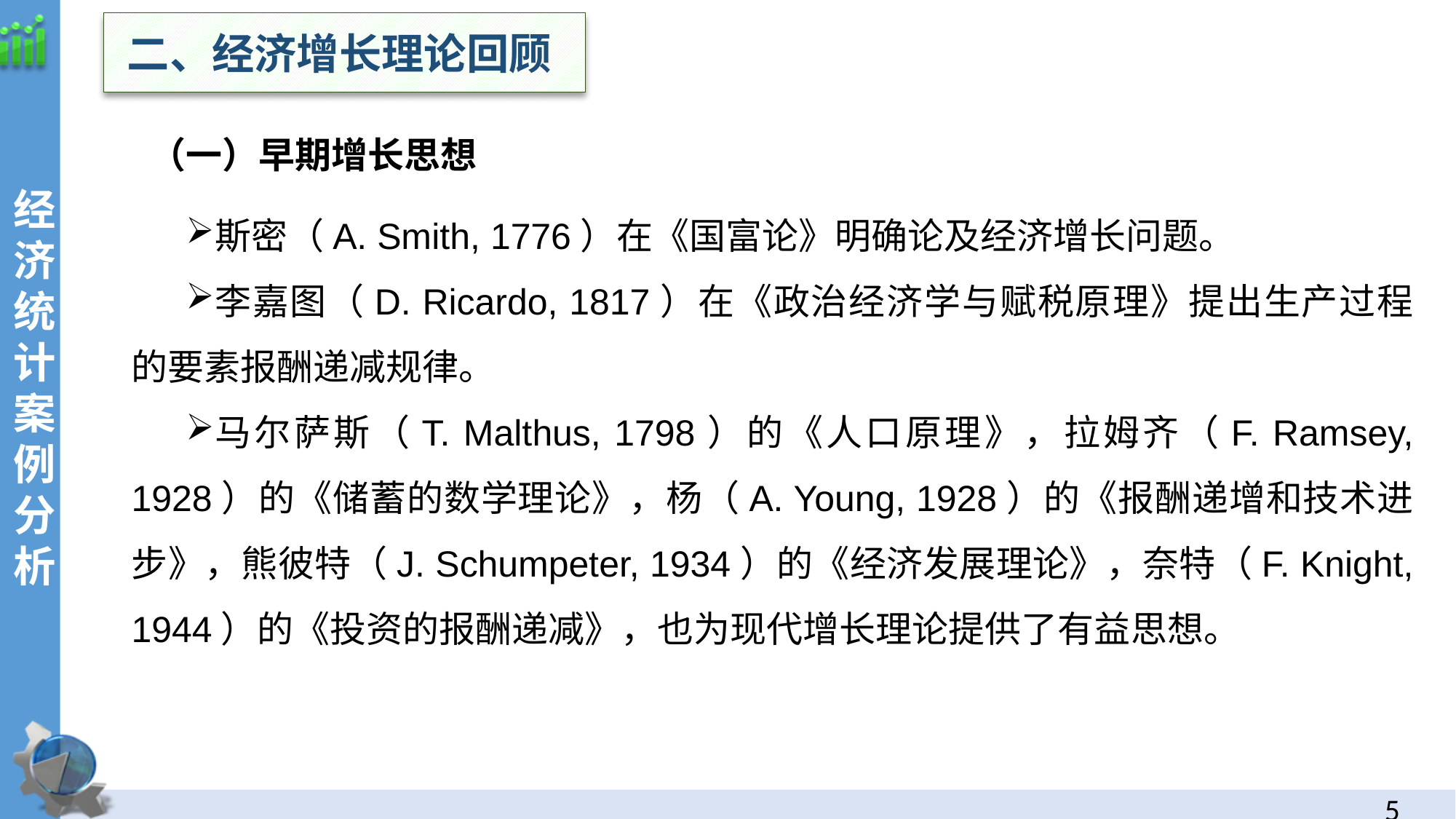

二、经济增长理论回顾
（一）早期增长思想
斯密（A. Smith, 1776）在《国富论》明确论及经济增长问题。
李嘉图（D. Ricardo, 1817）在《政治经济学与赋税原理》提出生产过程的要素报酬递减规律。
马尔萨斯（T. Malthus, 1798）的《人口原理》，拉姆齐（F. Ramsey, 1928）的《储蓄的数学理论》，杨（A. Young, 1928）的《报酬递增和技术进步》，熊彼特（J. Schumpeter, 1934）的《经济发展理论》，奈特（F. Knight, 1944）的《投资的报酬递减》，也为现代增长理论提供了有益思想。

经济统计案例分析
5